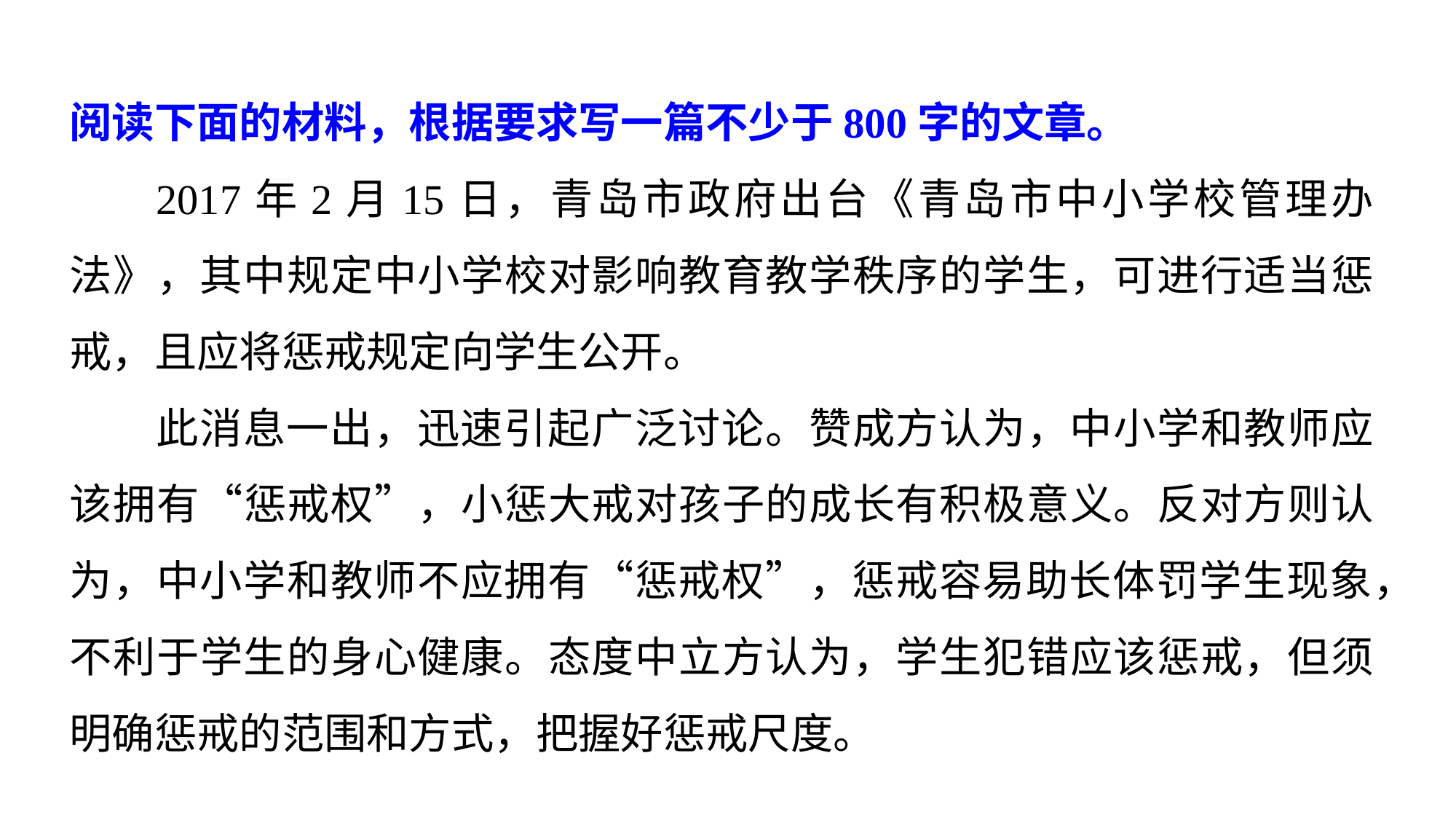

阅读下面的材料，根据要求写一篇不少于800字的文章。
2017年2月15日，青岛市政府出台《青岛市中小学校管理办法》，其中规定中小学校对影响教育教学秩序的学生，可进行适当惩戒，且应将惩戒规定向学生公开。
此消息一出，迅速引起广泛讨论。赞成方认为，中小学和教师应该拥有“惩戒权”，小惩大戒对孩子的成长有积极意义。反对方则认为，中小学和教师不应拥有“惩戒权”，惩戒容易助长体罚学生现象，不利于学生的身心健康。态度中立方认为，学生犯错应该惩戒，但须明确惩戒的范围和方式，把握好惩戒尺度。